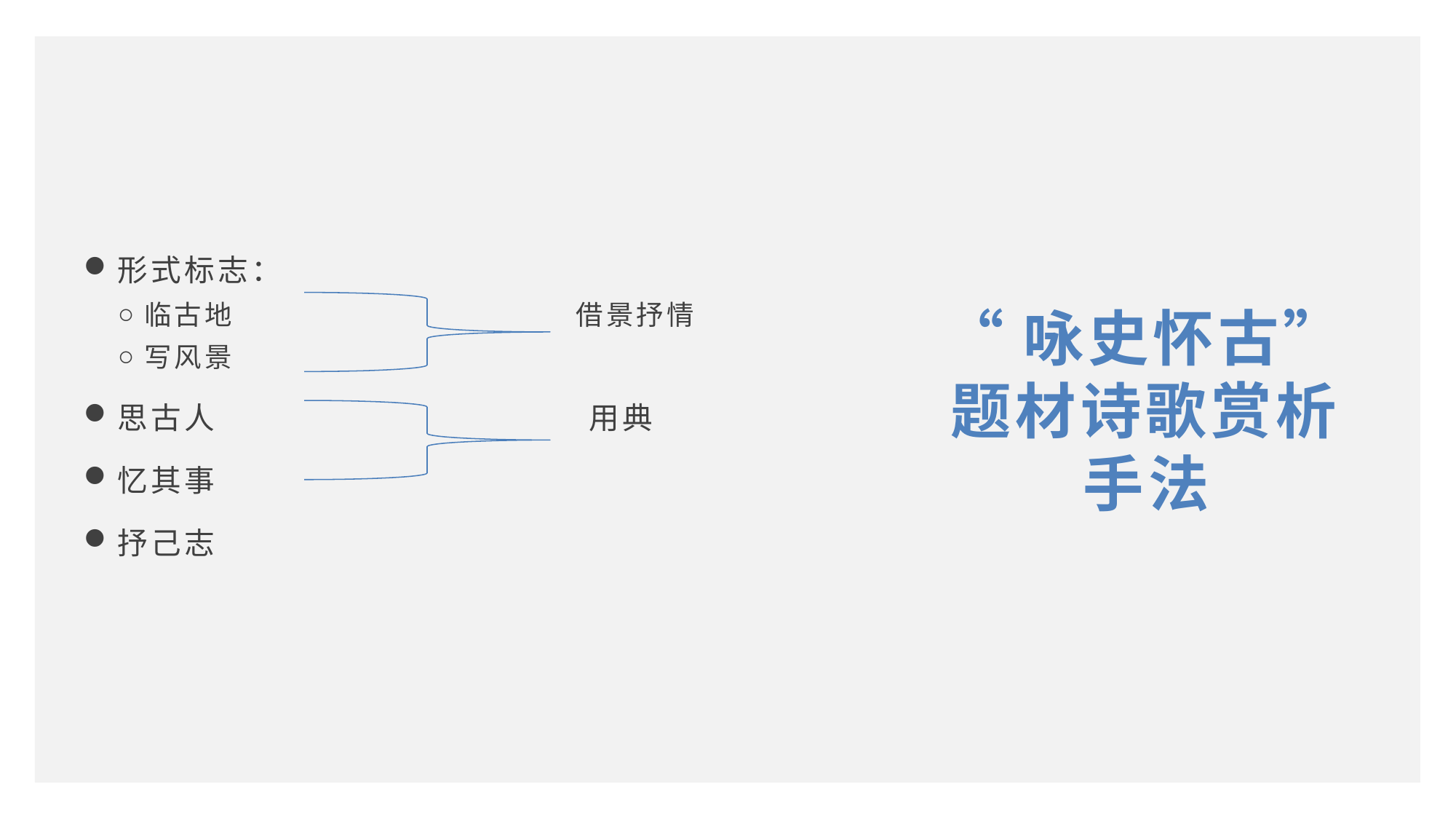

形式标志：
临古地                                     借景抒情
写风景
思古人                                      用典
忆其事
抒己志
“咏史怀古”题材诗歌赏析手法